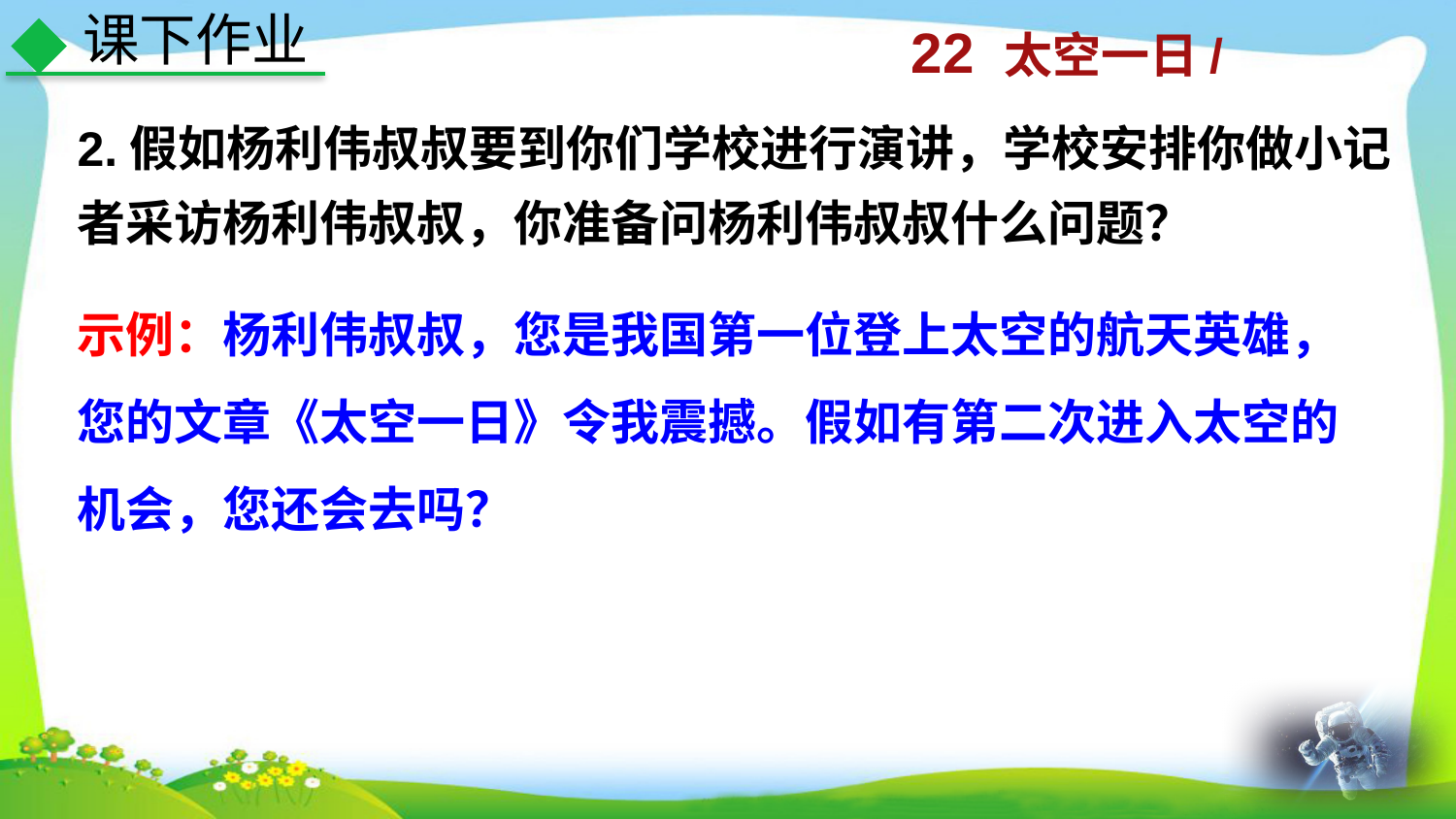

课下作业

2.假如杨利伟叔叔要到你们学校进行演讲，学校安排你做小记者采访杨利伟叔叔，你准备问杨利伟叔叔什么问题？
示例：杨利伟叔叔，您是我国第一位登上太空的航天英雄，您的文章《太空一日》令我震撼。假如有第二次进入太空的机会，您还会去吗？